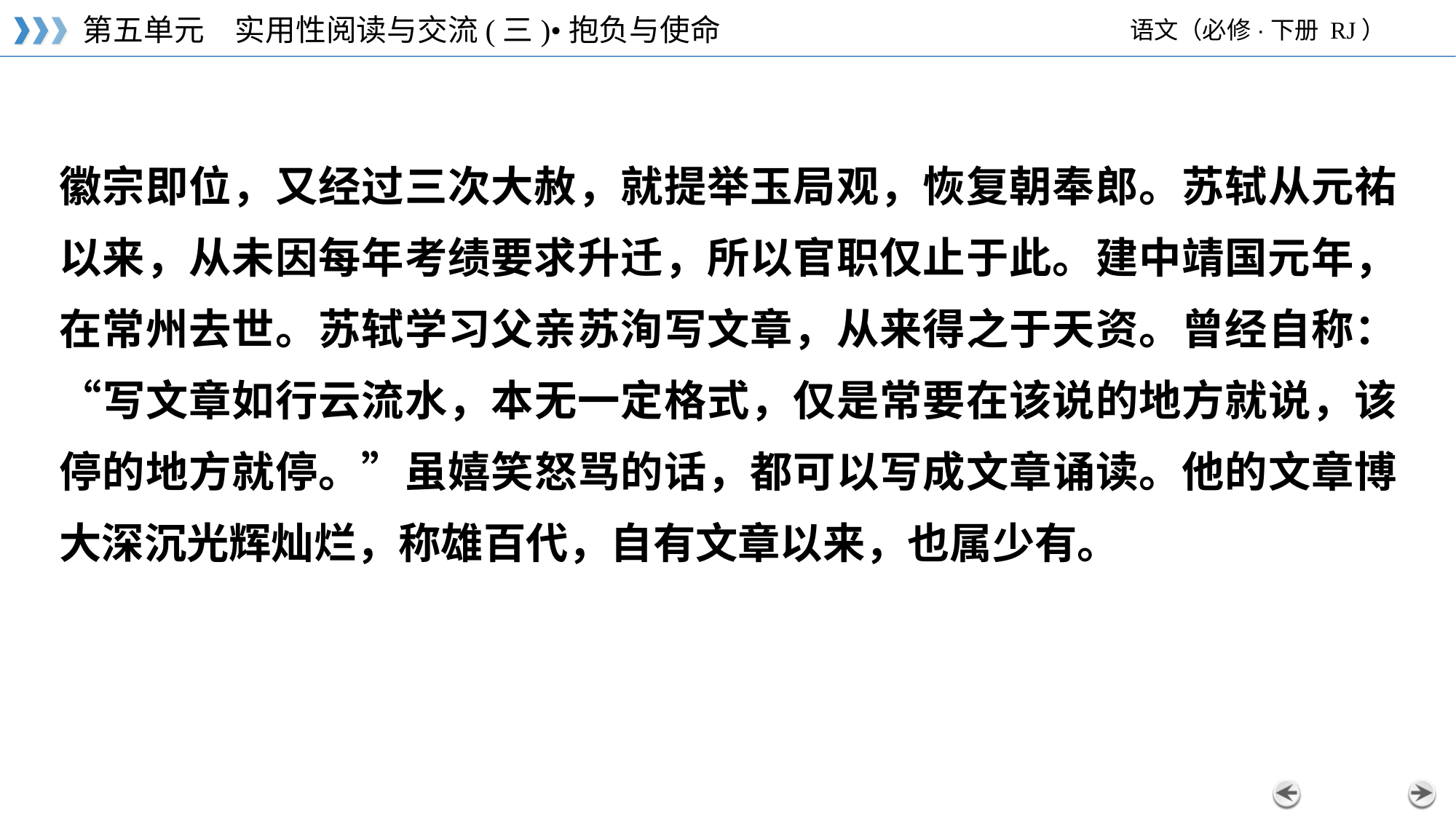

徽宗即位，又经过三次大赦，就提举玉局观，恢复朝奉郎。苏轼从元祐以来，从未因每年考绩要求升迁，所以官职仅止于此。建中靖国元年，在常州去世。苏轼学习父亲苏洵写文章，从来得之于天资。曾经自称：“写文章如行云流水，本无一定格式，仅是常要在该说的地方就说，该停的地方就停。”虽嬉笑怒骂的话，都可以写成文章诵读。他的文章博大深沉光辉灿烂，称雄百代，自有文章以来，也属少有。